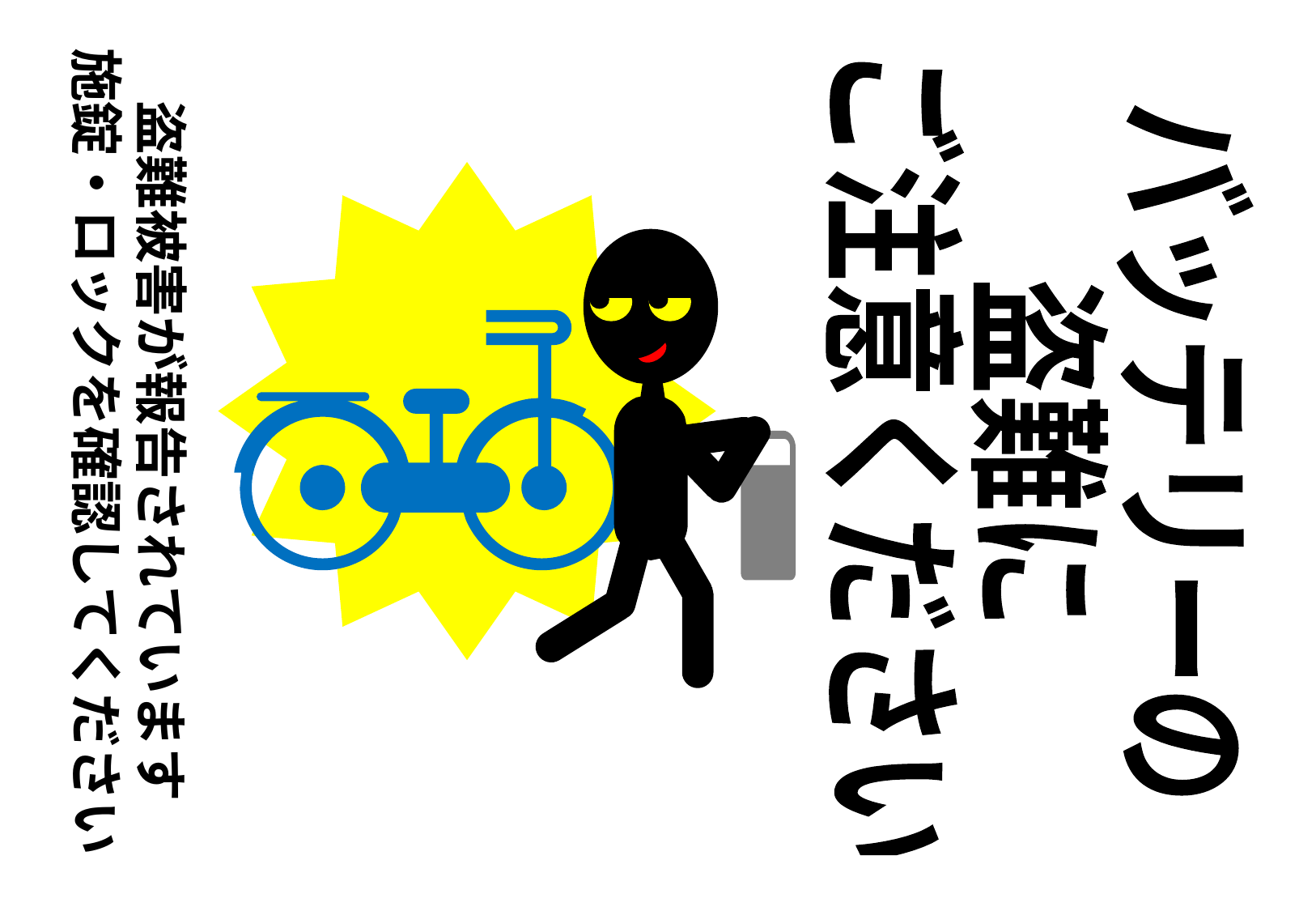

盗難被害が報告されています
施錠・ロックを確認してください

バッテリーの
盗難に
ご注意ください